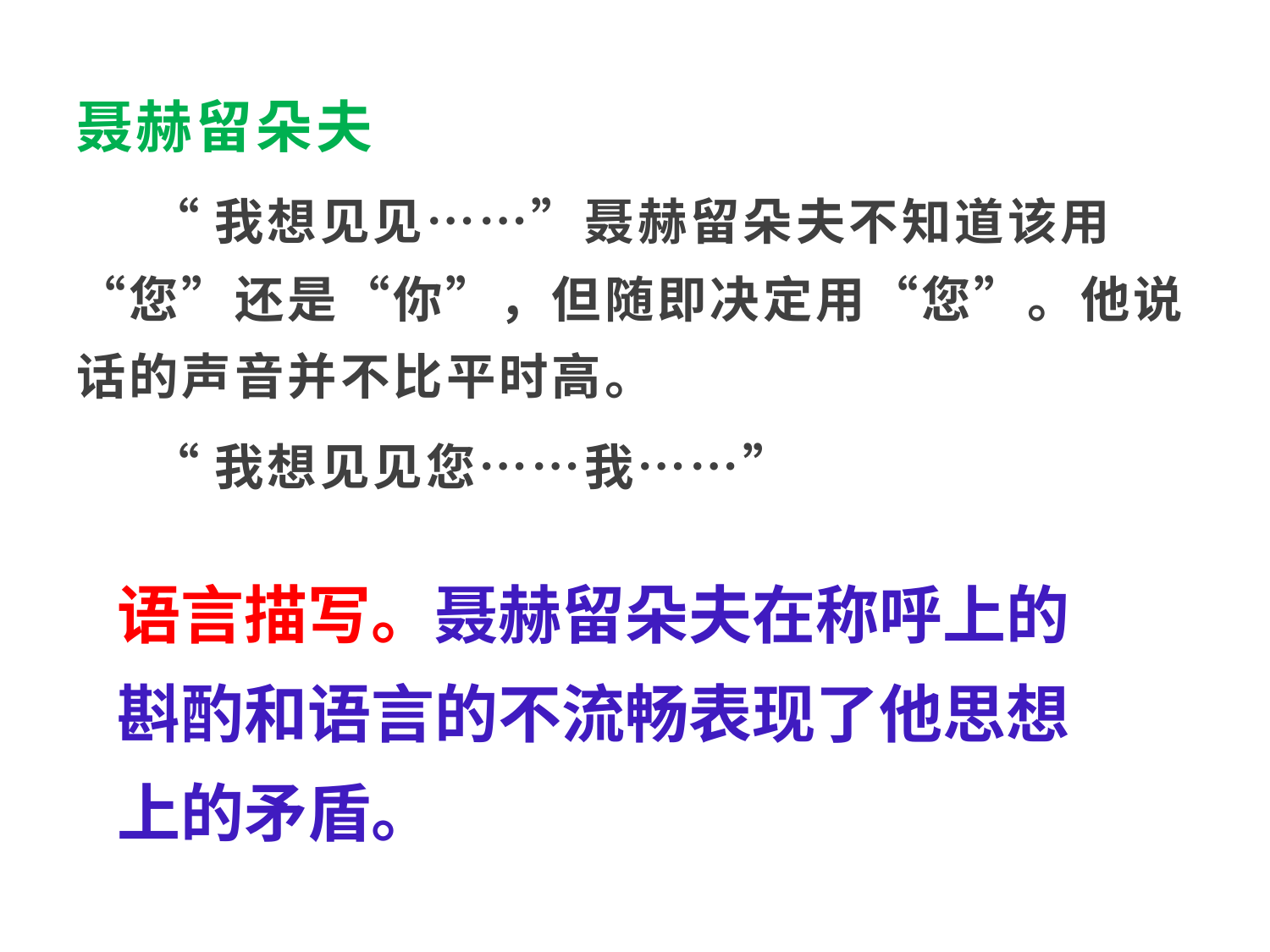

聂赫留朵夫
     “我想见见……”聂赫留朵夫不知道该用“您”还是“你”，但随即决定用“您”。他说话的声音并不比平时高。
     “我想见见您……我……”

语言描写。聂赫留朵夫在称呼上的斟酌和语言的不流畅表现了他思想上的矛盾。